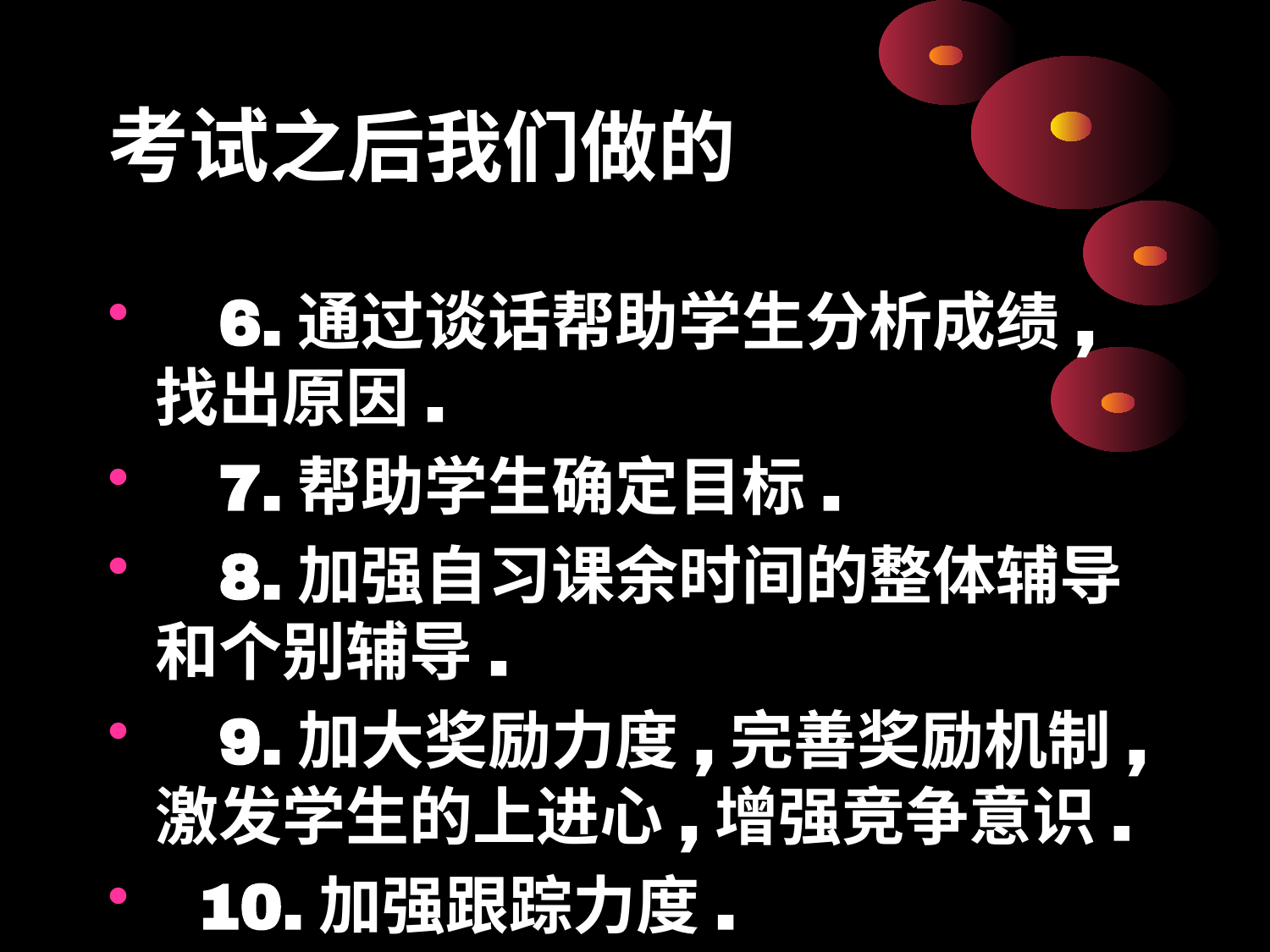

# 考试之后我们做的
   6.通过谈话帮助学生分析成绩,找出原因.
   7.帮助学生确定目标.
   8.加强自习课余时间的整体辅导和个别辅导.
   9.加大奖励力度,完善奖励机制,激发学生的上进心,增强竞争意识.
  10.加强跟踪力度.